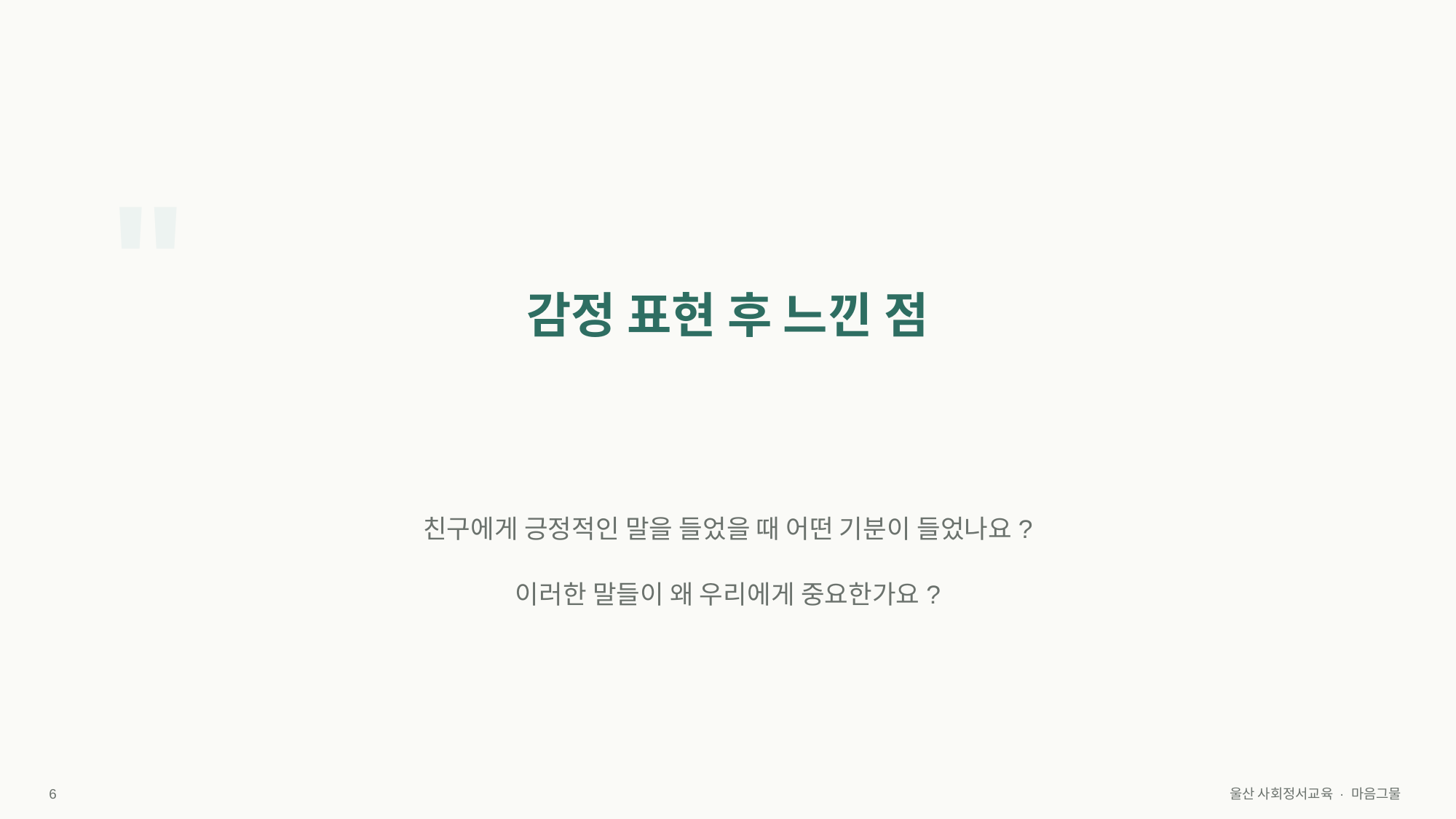

"
감정 표현 후 느낀 점
친구에게 긍정적인 말을 들었을 때 어떤 기분이 들었나요?
이러한 말들이 왜 우리에게 중요한가요?
6
울산 사회정서교육 · 마음그물